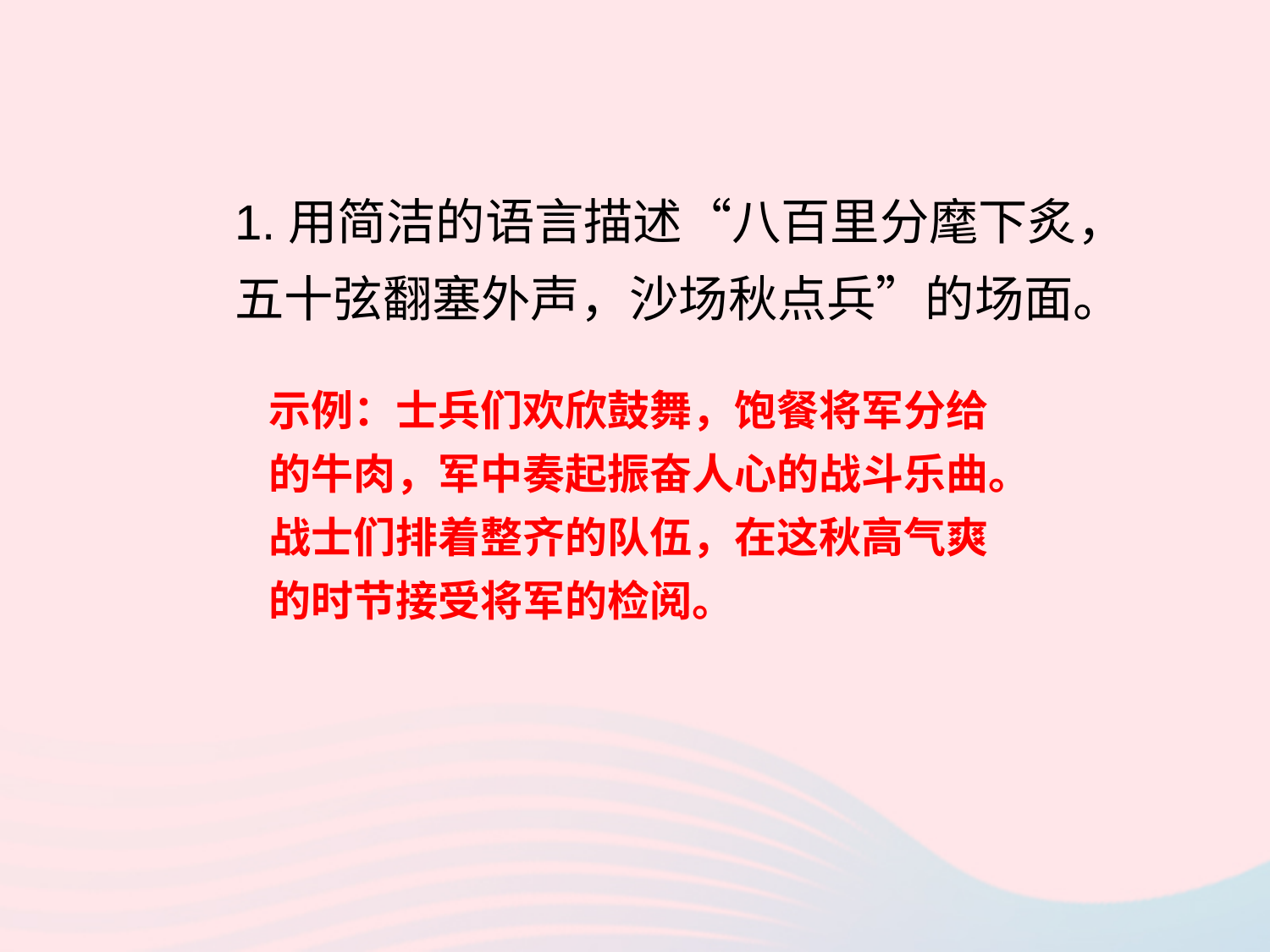

1.用简洁的语言描述“八百里分麾下炙，五十弦翻塞外声，沙场秋点兵”的场面。
示例：士兵们欢欣鼓舞，饱餐将军分给的牛肉，军中奏起振奋人心的战斗乐曲。战士们排着整齐的队伍，在这秋高气爽的时节接受将军的检阅。